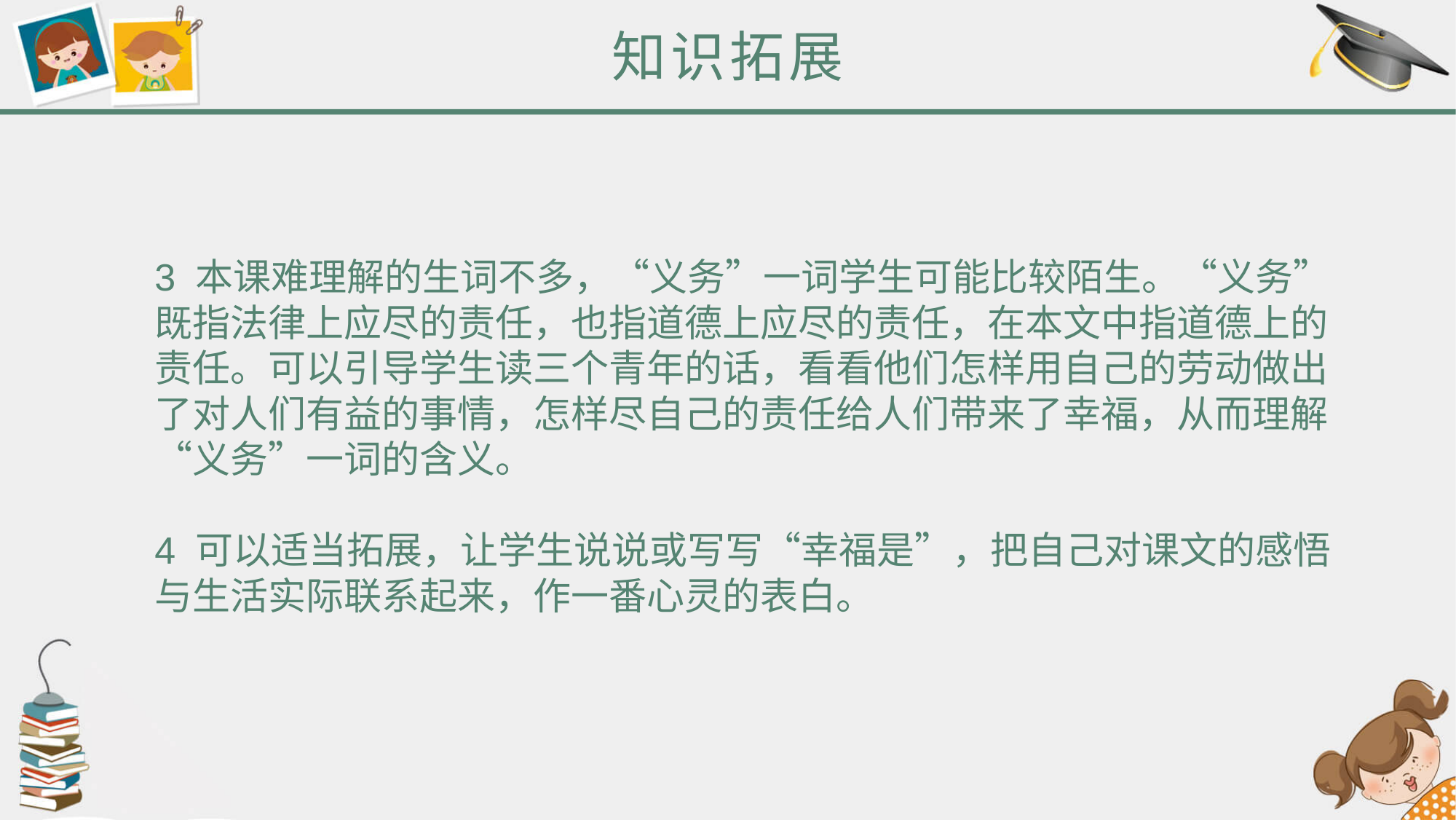

知识拓展

3 本课难理解的生词不多，“义务”一词学生可能比较陌生。“义务”既指法律上应尽的责任，也指道德上应尽的责任，在本文中指道德上的责任。可以引导学生读三个青年的话，看看他们怎样用自己的劳动做出了对人们有益的事情，怎样尽自己的责任给人们带来了幸福，从而理解“义务”一词的含义。

4 可以适当拓展，让学生说说或写写“幸福是”，把自己对课文的感悟与生活实际联系起来，作一番心灵的表白。